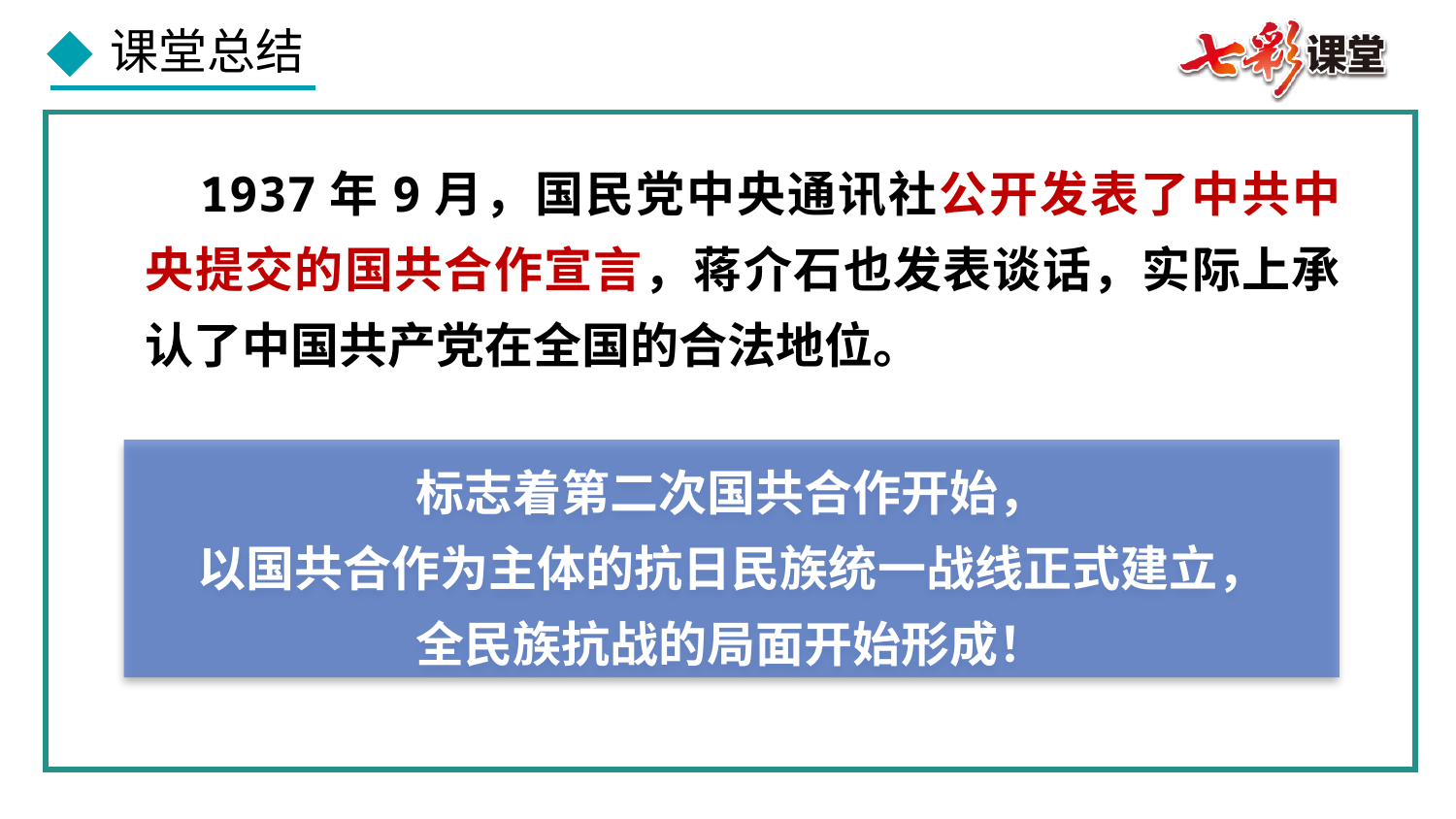

1937年9月，国民党中央通讯社公开发表了中共中央提交的国共合作宣言，蒋介石也发表谈话，实际上承认了中国共产党在全国的合法地位。
标志着第二次国共合作开始，
以国共合作为主体的抗日民族统一战线正式建立，
全民族抗战的局面开始形成！